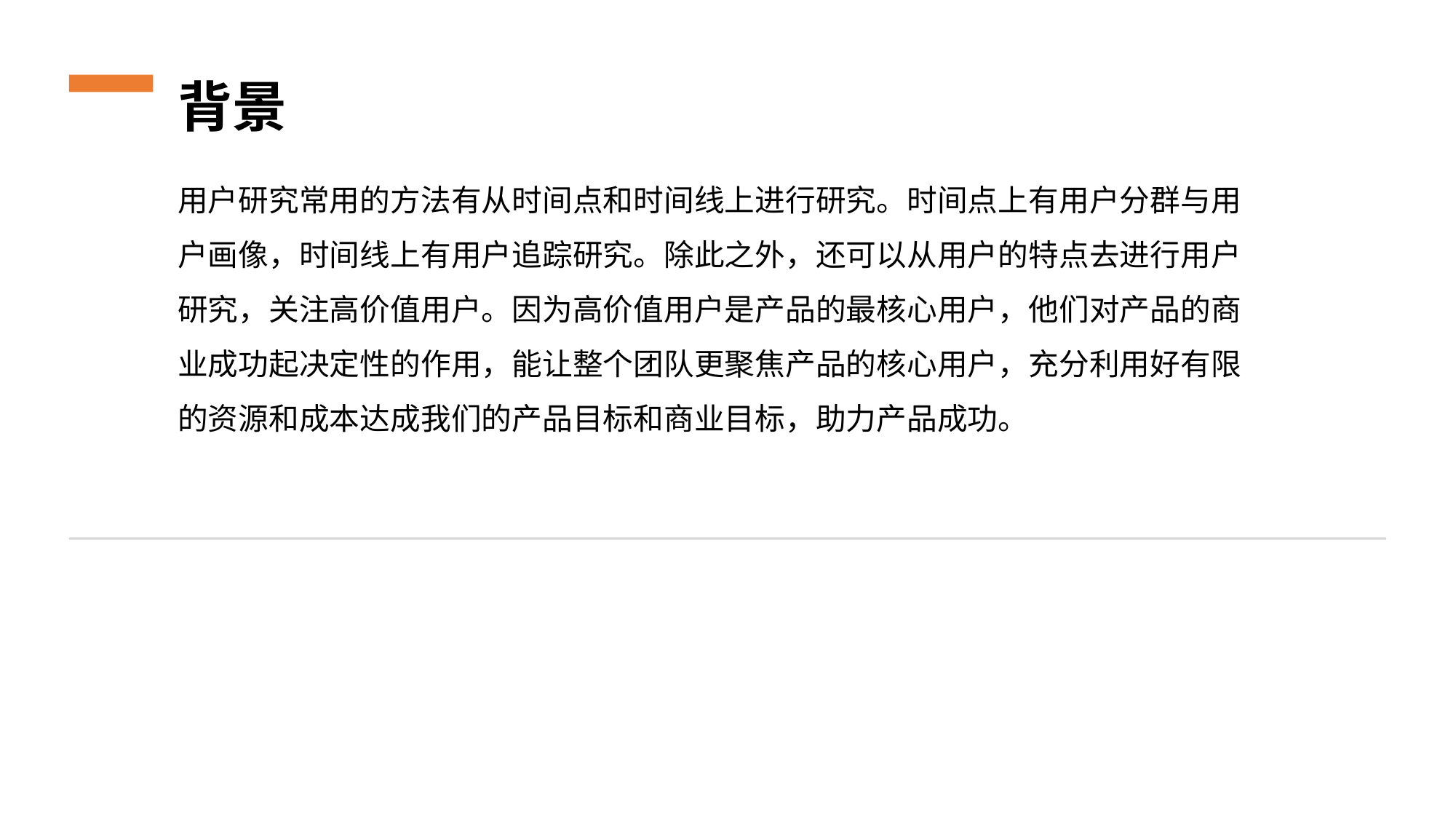

背景
用户研究常用的方法有从时间点和时间线上进行研究。时间点上有用户分群与用户画像，时间线上有用户追踪研究。除此之外，还可以从用户的特点去进行用户研究，关注高价值用户。因为高价值用户是产品的最核心用户，他们对产品的商业成功起决定性的作用，能让整个团队更聚焦产品的核心用户，充分利用好有限的资源和成本达成我们的产品目标和商业目标，助力产品成功。